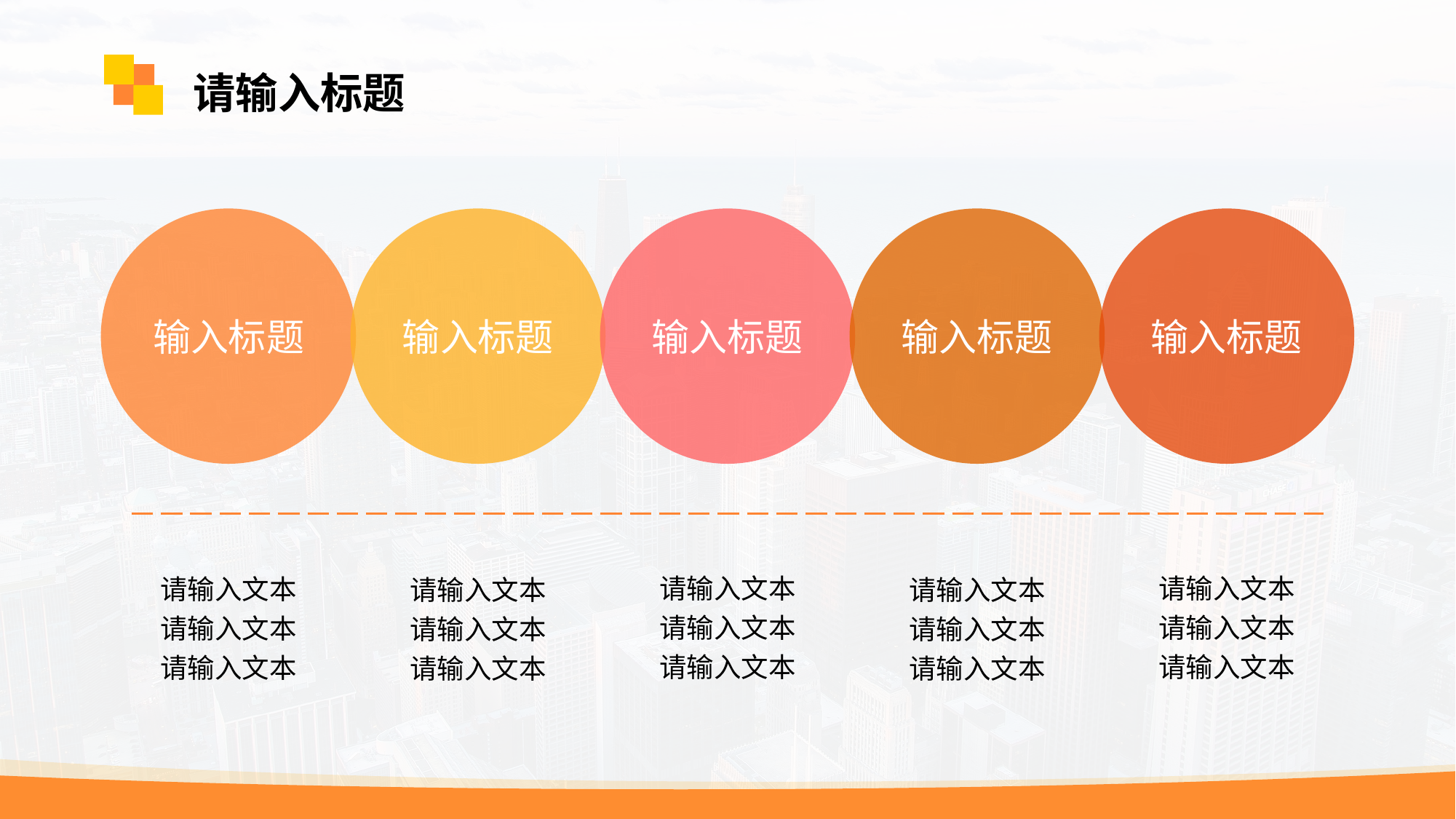

请输入标题

输入标题
输入标题
输入标题
输入标题
输入标题
请输入文本
请输入文本
请输入文本
请输入文本
请输入文本
请输入文本
请输入文本
请输入文本
请输入文本
请输入文本
请输入文本
请输入文本
请输入文本
请输入文本
请输入文本